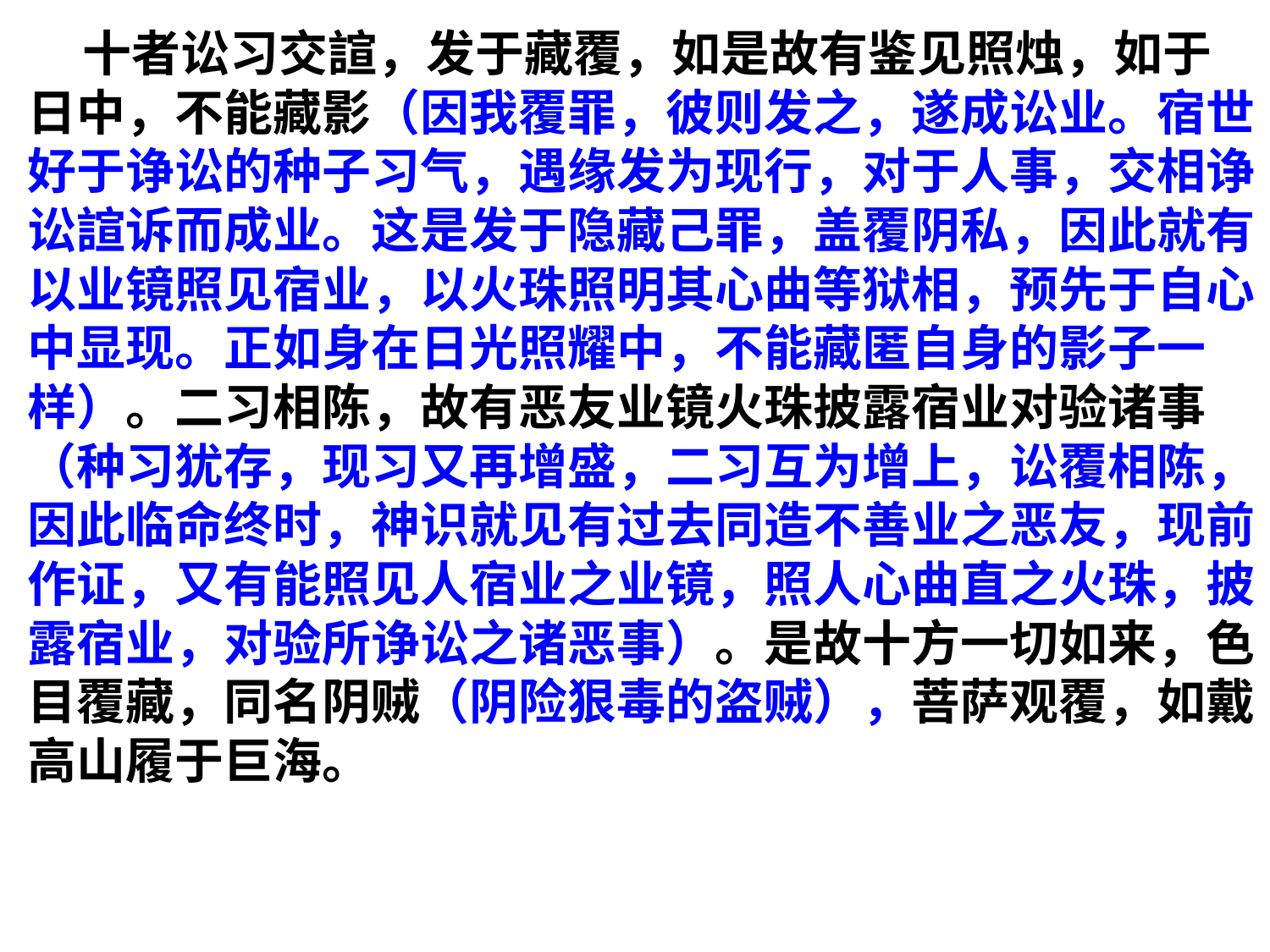

十者讼习交諠，发于藏覆，如是故有鉴见照烛，如于日中，不能藏影（因我覆罪，彼则发之，遂成讼业。宿世好于诤讼的种子习气，遇缘发为现行，对于人事，交相诤讼諠诉而成业。这是发于隐藏己罪，盖覆阴私，因此就有以业镜照见宿业，以火珠照明其心曲等狱相，预先于自心中显现。正如身在日光照耀中，不能藏匿自身的影子一样）。二习相陈，故有恶友业镜火珠披露宿业对验诸事（种习犹存，现习又再增盛，二习互为增上，讼覆相陈，因此临命终时，神识就见有过去同造不善业之恶友，现前作证，又有能照见人宿业之业镜，照人心曲直之火珠，披露宿业，对验所诤讼之诸恶事）。是故十方一切如来，色目覆藏，同名阴贼（阴险狠毒的盗贼），菩萨观覆，如戴高山履于巨海。